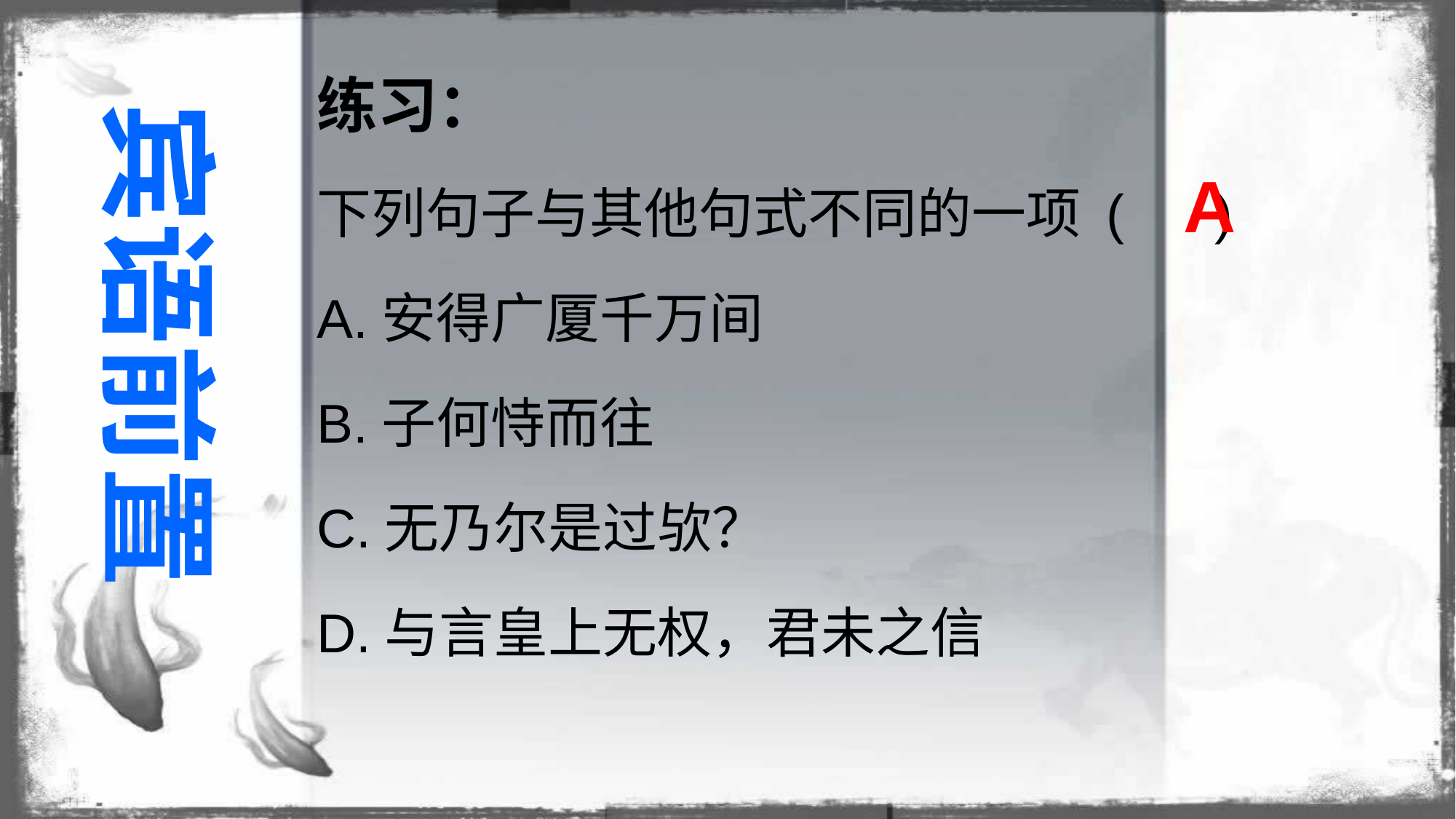

练习：
下列句子与其他句式不同的一项 (      )
A.安得广厦千万间
B.子何恃而往
C.无乃尔是过欤？
D.与言皇上无权，君未之信
宾语前置
A